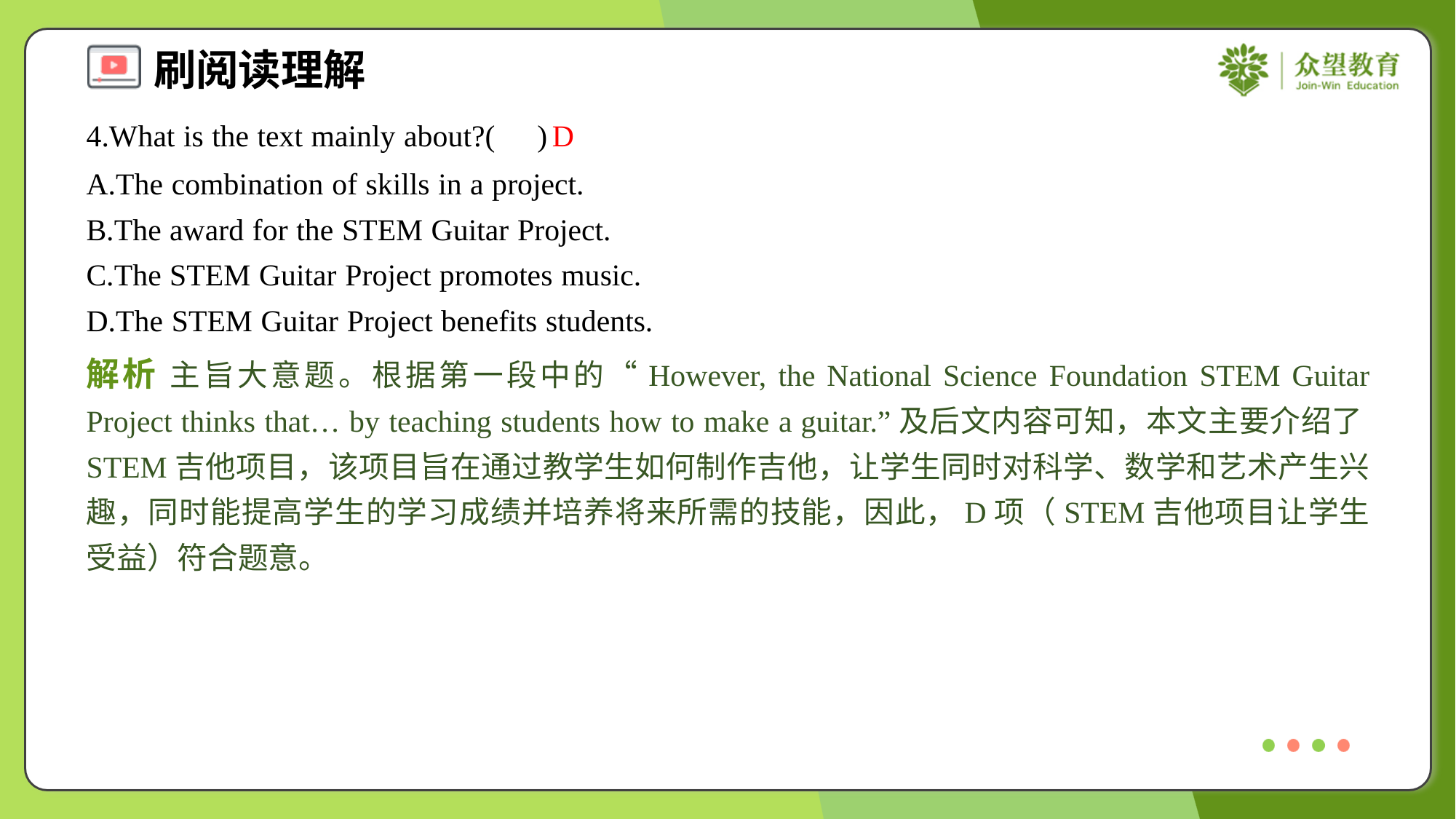

4.What is the text mainly about?(     )
D
A.The combination of skills in a project.
B.The award for the STEM Guitar Project.
C.The STEM Guitar Project promotes music.
D.The STEM Guitar Project benefits students.
解析 主旨大意题。根据第一段中的“However, the National Science Foundation STEM Guitar Project thinks that… by teaching students how to make a guitar.”及后文内容可知，本文主要介绍了STEM吉他项目，该项目旨在通过教学生如何制作吉他，让学生同时对科学、数学和艺术产生兴趣，同时能提高学生的学习成绩并培养将来所需的技能，因此，D项（STEM吉他项目让学生受益）符合题意。